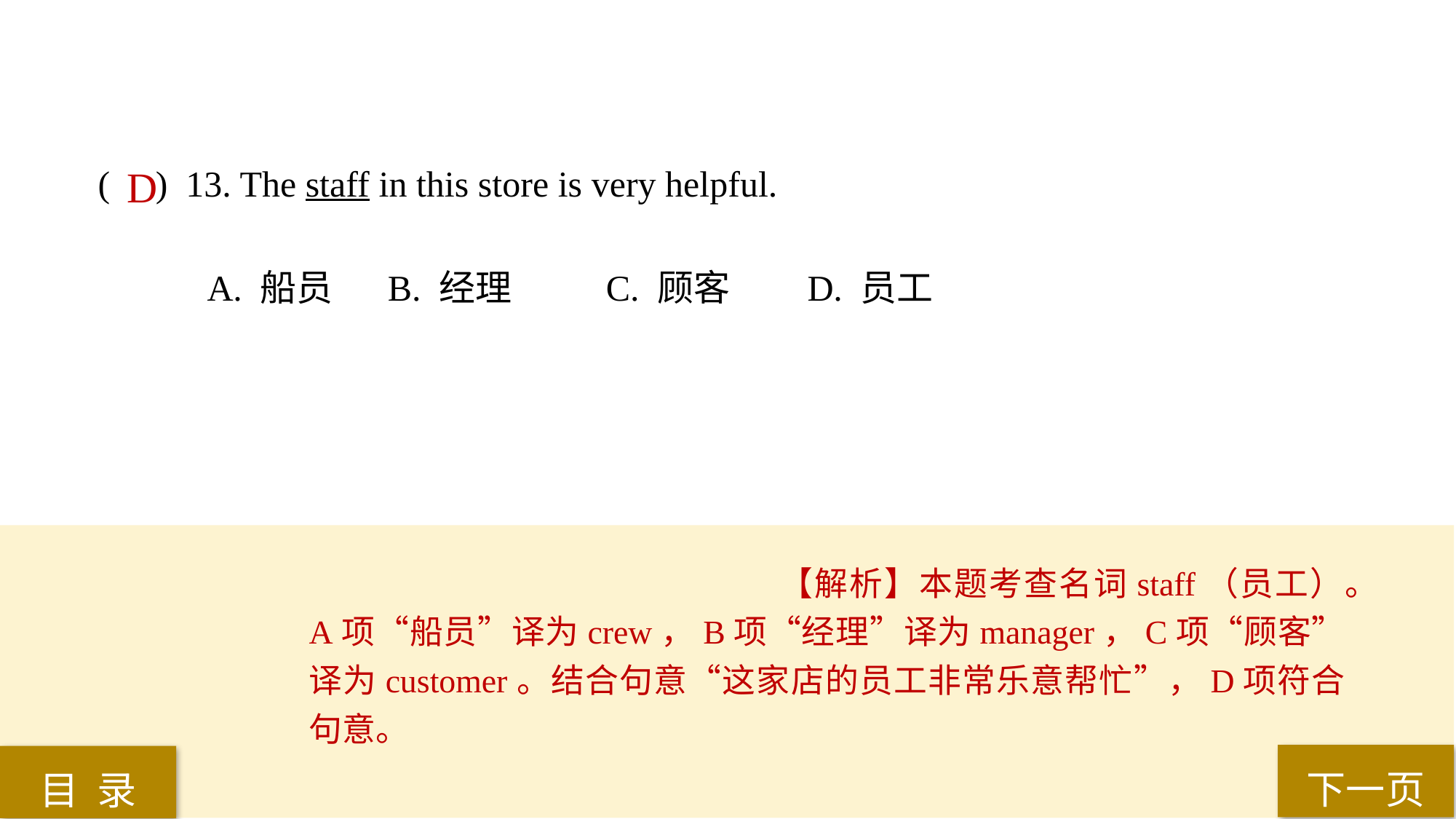

(     )  13. The staff in this store is very helpful.

A. 船员	 B. 经理	 C. 顾客 	D. 员工
D
【解析】本题考查名词staff（员工）。A项“船员”译为crew，B项“经理”译为manager，C项“顾客”译为customer。结合句意“这家店的员工非常乐意帮忙”，D项符合句意。